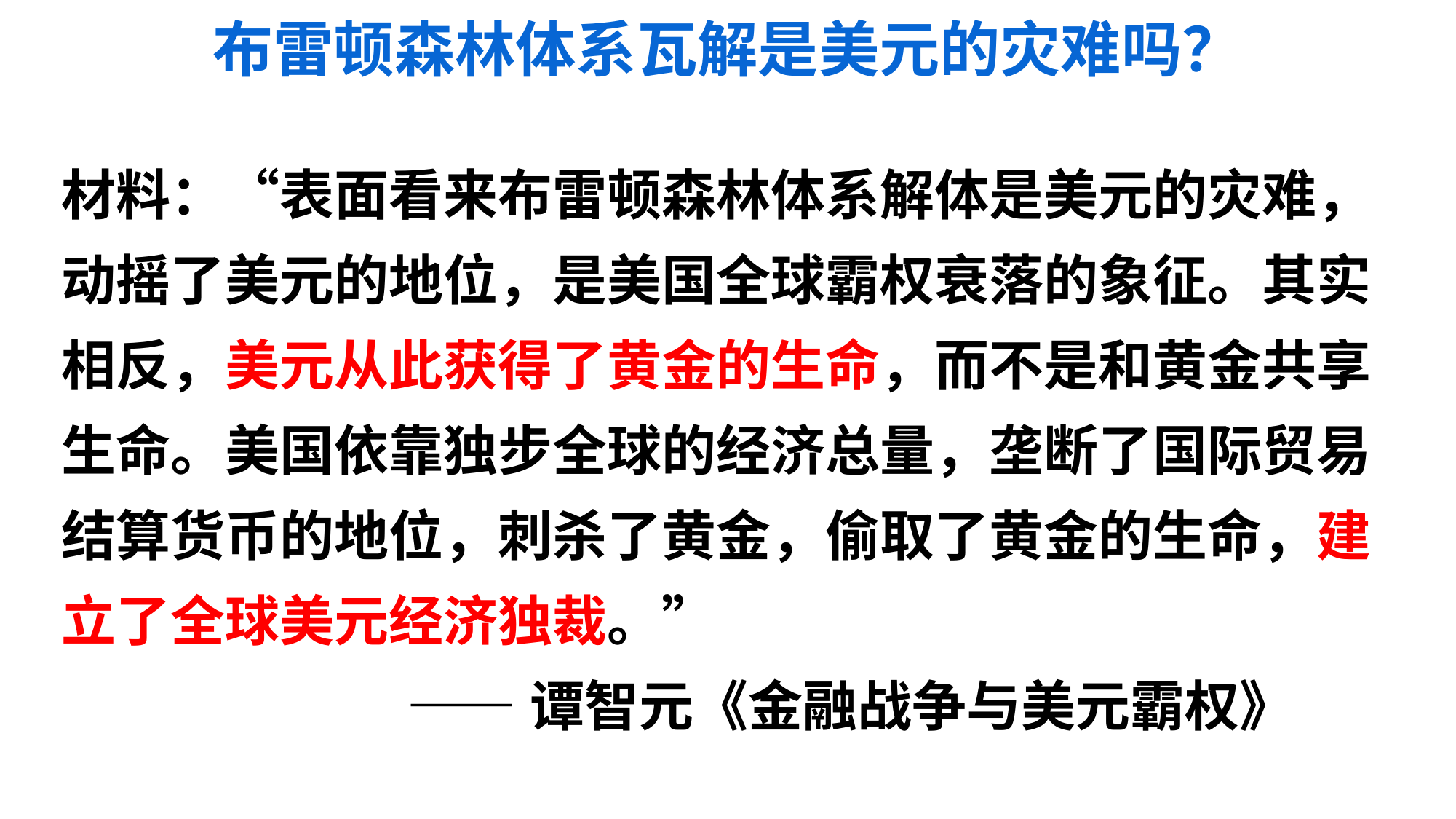

布雷顿森林体系瓦解是美元的灾难吗？
材料：“表面看来布雷顿森林体系解体是美元的灾难，动摇了美元的地位，是美国全球霸权衰落的象征。其实相反，美元从此获得了黄金的生命，而不是和黄金共享生命。美国依靠独步全球的经济总量，垄断了国际贸易结算货币的地位，刺杀了黄金，偷取了黄金的生命，建立了全球美元经济独裁。”
                            ——谭智元《金融战争与美元霸权》